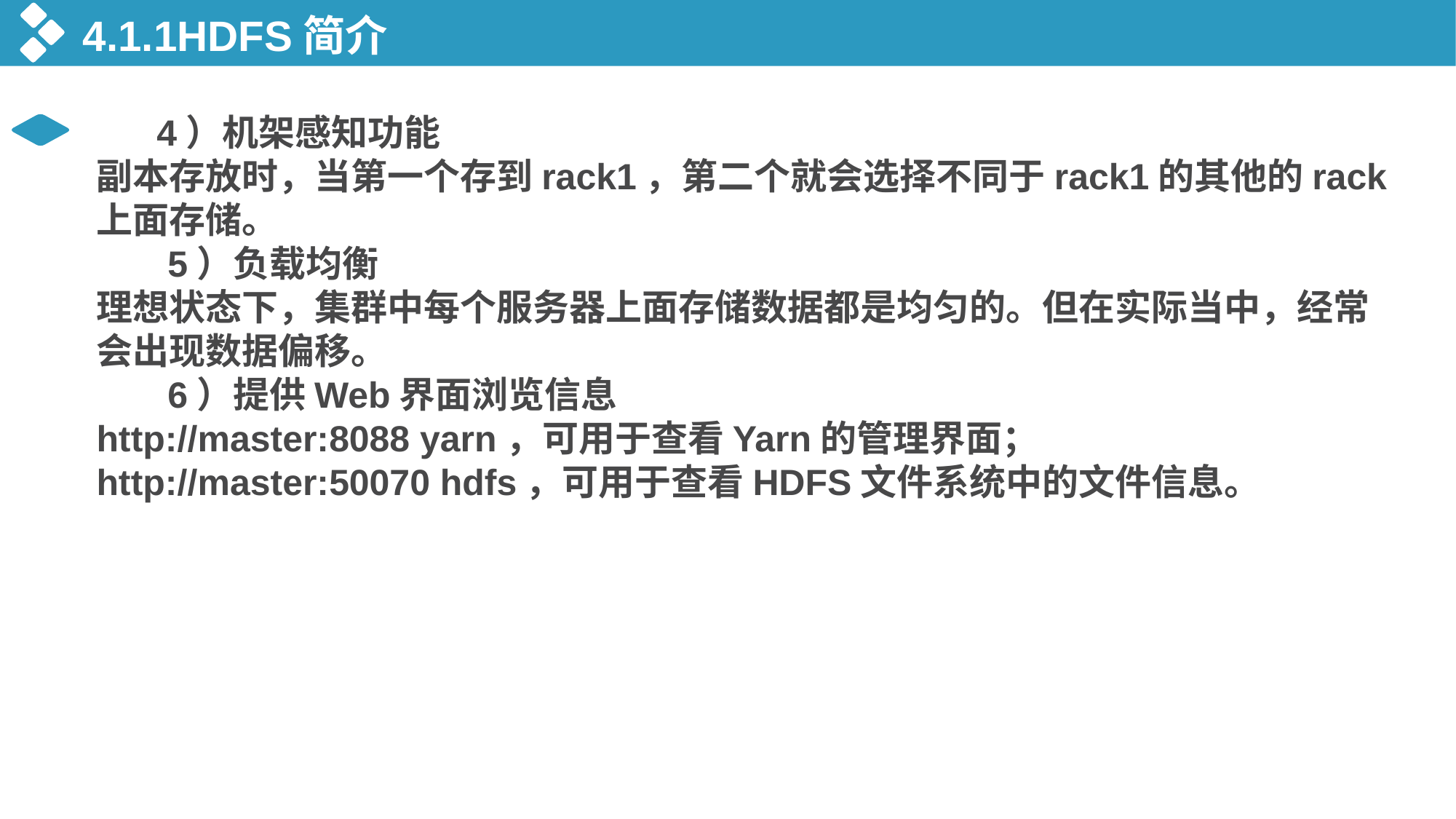

4.1.1HDFS简介
       4）机架感知功能
副本存放时，当第一个存到rack1，第二个就会选择不同于rack1的其他的rack上面存储。
       5）负载均衡
理想状态下，集群中每个服务器上面存储数据都是均匀的。但在实际当中，经常会出现数据偏移。
       6）提供Web界面浏览信息
http://master:8088 yarn，可用于查看Yarn的管理界面；
http://master:50070 hdfs，可用于查看HDFS文件系统中的文件信息。